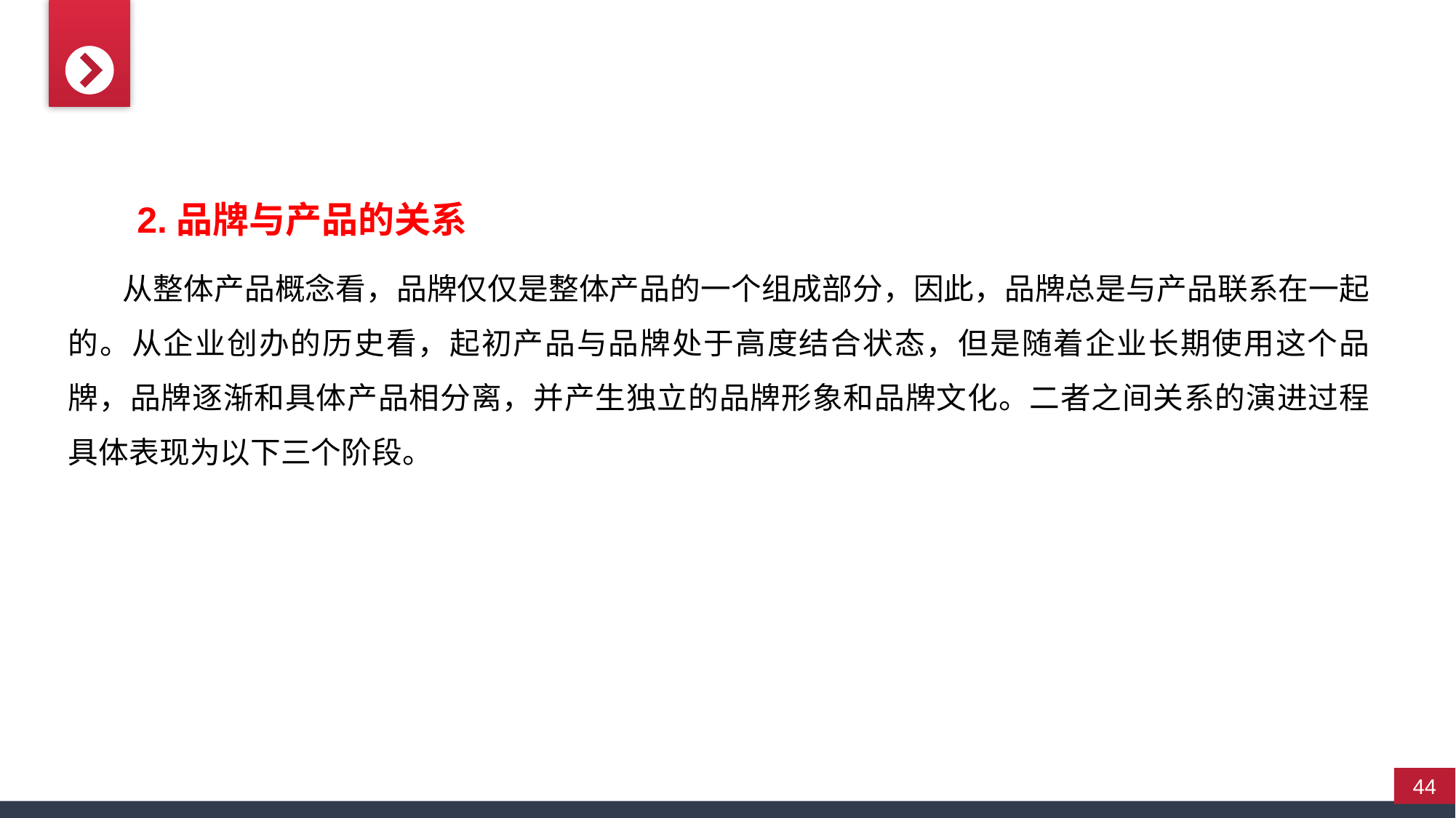

2.品牌与产品的关系
从整体产品概念看，品牌仅仅是整体产品的一个组成部分，因此，品牌总是与产品联系在一起的。从企业创办的历史看，起初产品与品牌处于高度结合状态，但是随着企业长期使用这个品牌，品牌逐渐和具体产品相分离，并产生独立的品牌形象和品牌文化。二者之间关系的演进过程具体表现为以下三个阶段。